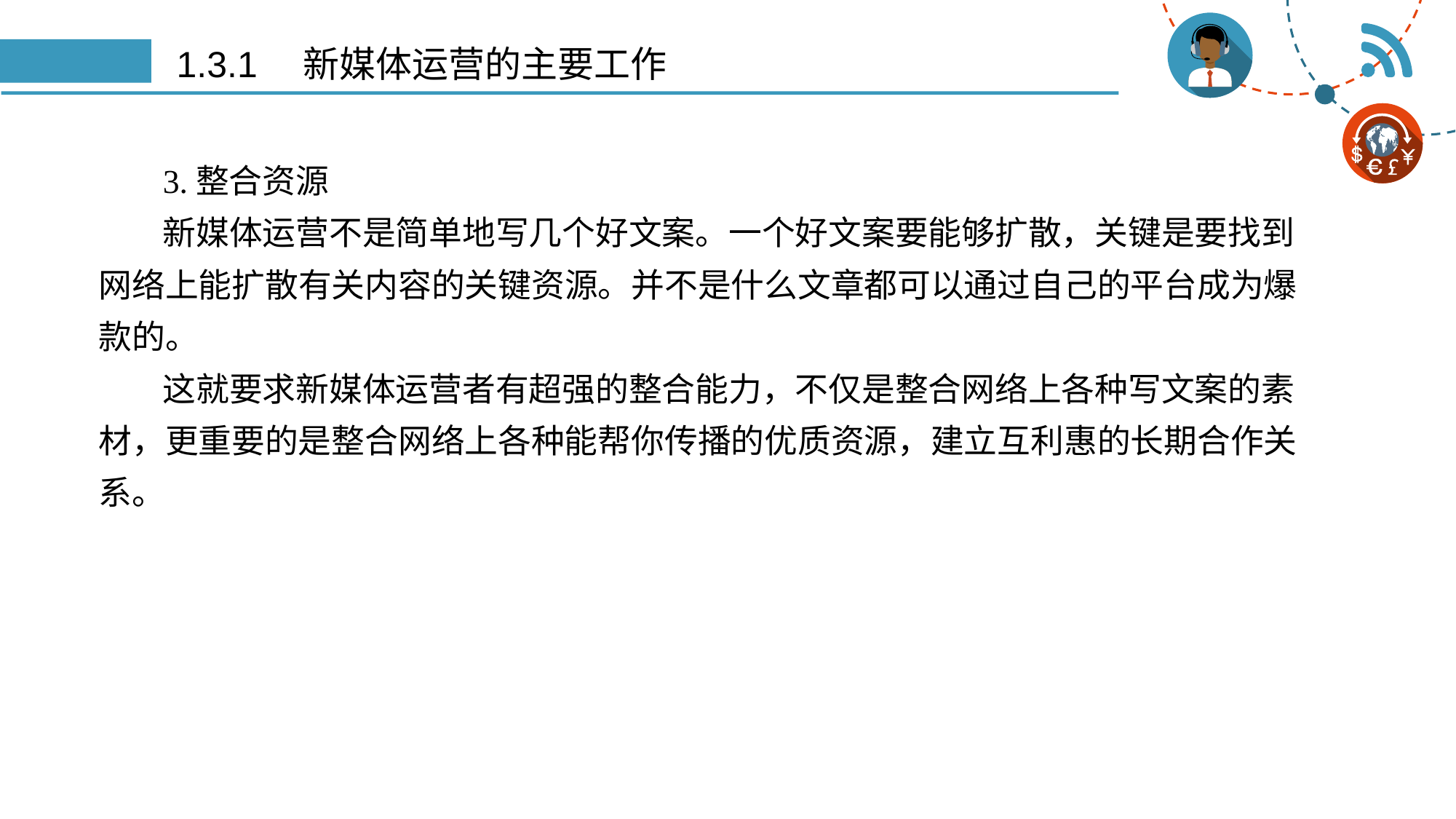

# 1.3.1　新媒体运营的主要工作
3.整合资源
新媒体运营不是简单地写几个好文案。一个好文案要能够扩散，关键是要找到网络上能扩散有关内容的关键资源。并不是什么文章都可以通过自己的平台成为爆款的。
这就要求新媒体运营者有超强的整合能力，不仅是整合网络上各种写文案的素材，更重要的是整合网络上各种能帮你传播的优质资源，建立互利惠的长期合作关系。